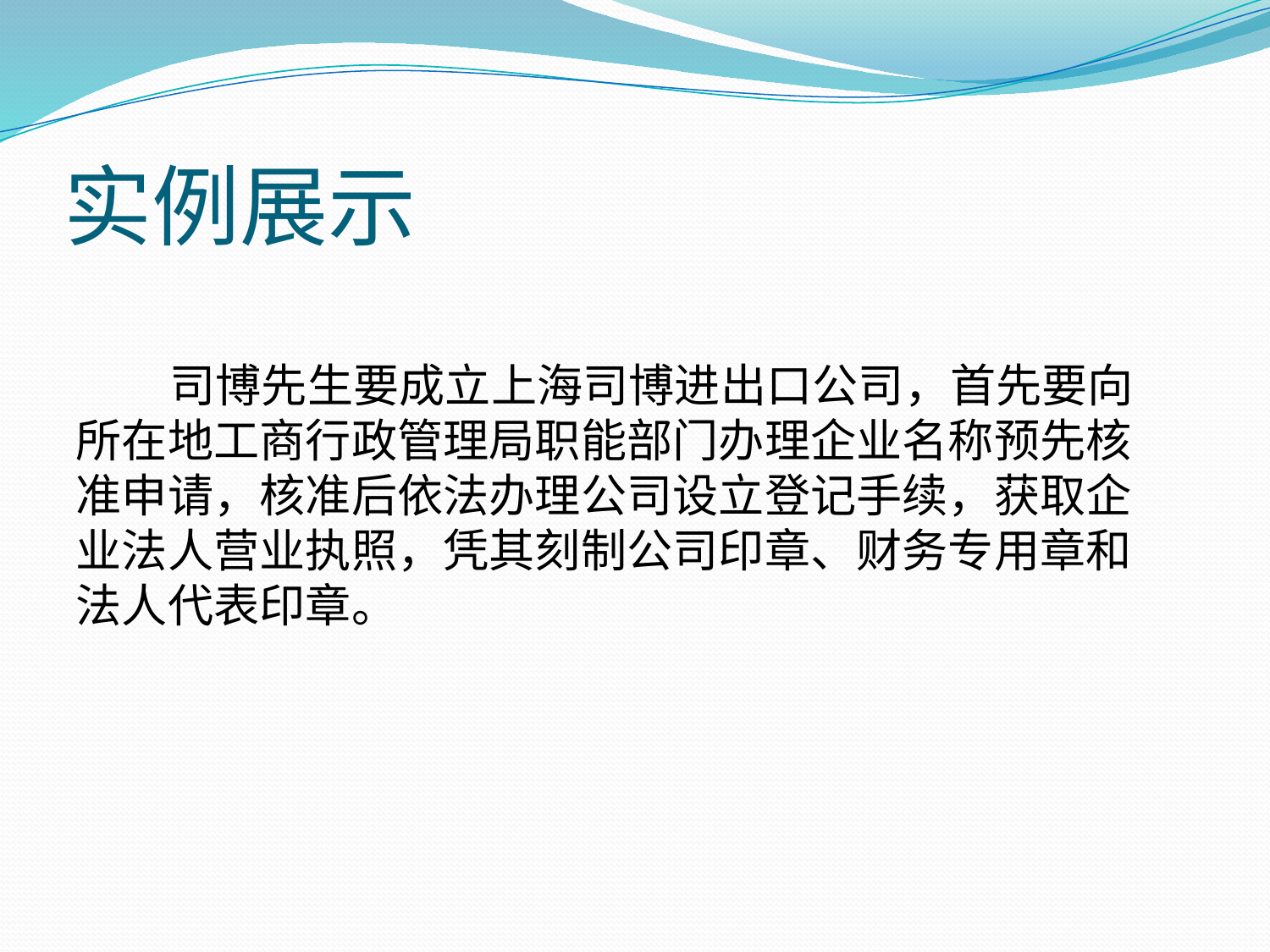

# 实例展示
        司博先生要成立上海司博进出口公司，首先要向所在地工商行政管理局职能部门办理企业名称预先核准申请，核准后依法办理公司设立登记手续，获取企业法人营业执照，凭其刻制公司印章、财务专用章和法人代表印章。